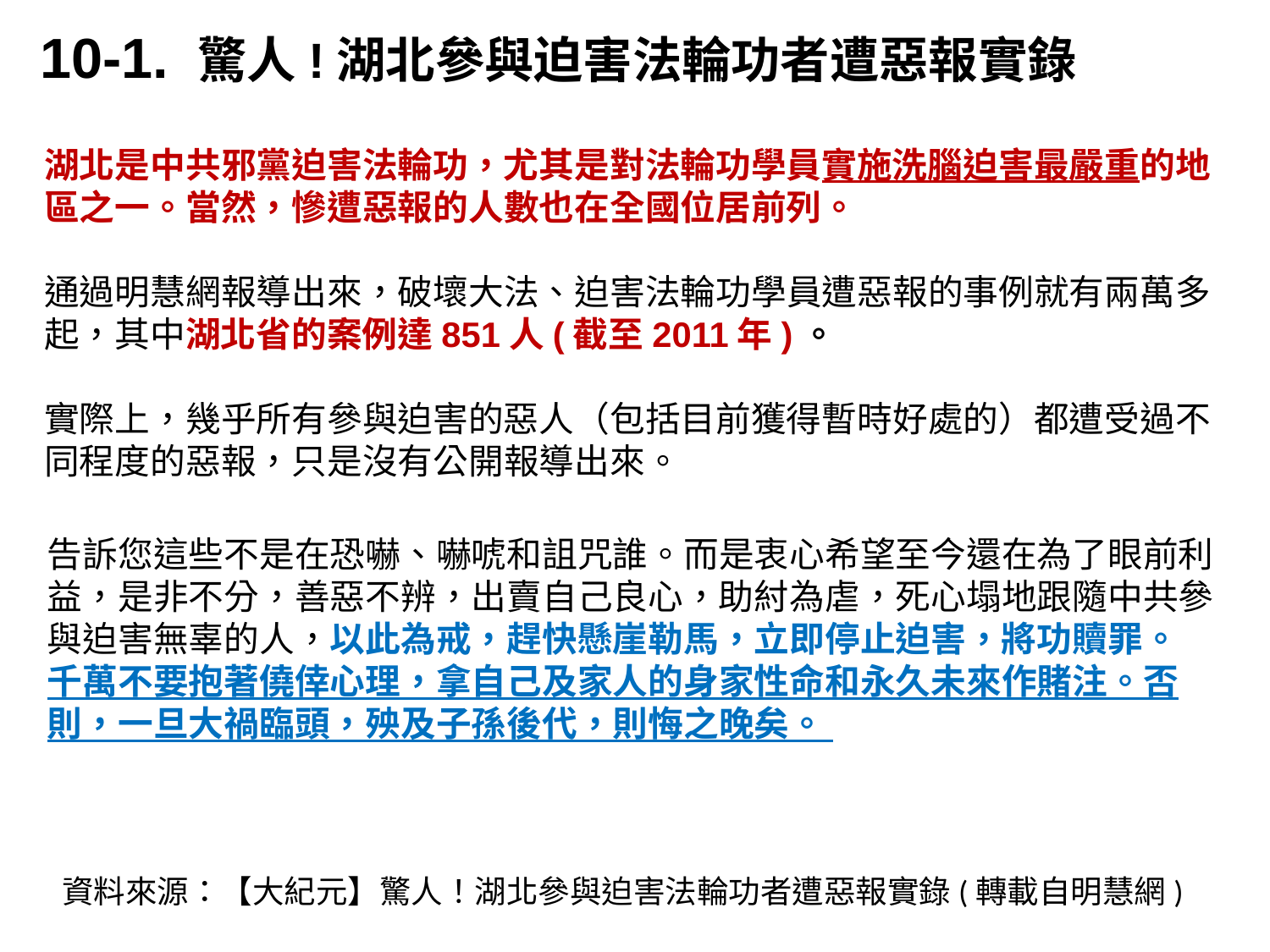

10-1. 驚人!湖北參與迫害法輪功者遭惡報實錄
湖北是中共邪黨迫害法輪功，尤其是對法輪功學員實施洗腦迫害最嚴重的地區之一。當然，慘遭惡報的人數也在全國位居前列。

通過明慧網報導出來，破壞大法、迫害法輪功學員遭惡報的事例就有兩萬多起，其中湖北省的案例達851人(截至2011年)。

實際上，幾乎所有參與迫害的惡人（包括目前獲得暫時好處的）都遭受過不同程度的惡報，只是沒有公開報導出來。
告訴您這些不是在恐嚇、嚇唬和詛咒誰。而是衷心希望至今還在為了眼前利益，是非不分，善惡不辨，出賣自己良心，助紂為虐，死心塌地跟隨中共參與迫害無辜的人，以此為戒，趕快懸崖勒馬，立即停止迫害，將功贖罪。
千萬不要抱著僥倖心理，拿自己及家人的身家性命和永久未來作賭注。否則，一旦大禍臨頭，殃及子孫後代，則悔之晚矣。
資料來源：【大紀元】驚人！湖北參與迫害法輪功者遭惡報實錄(轉載自明慧網)